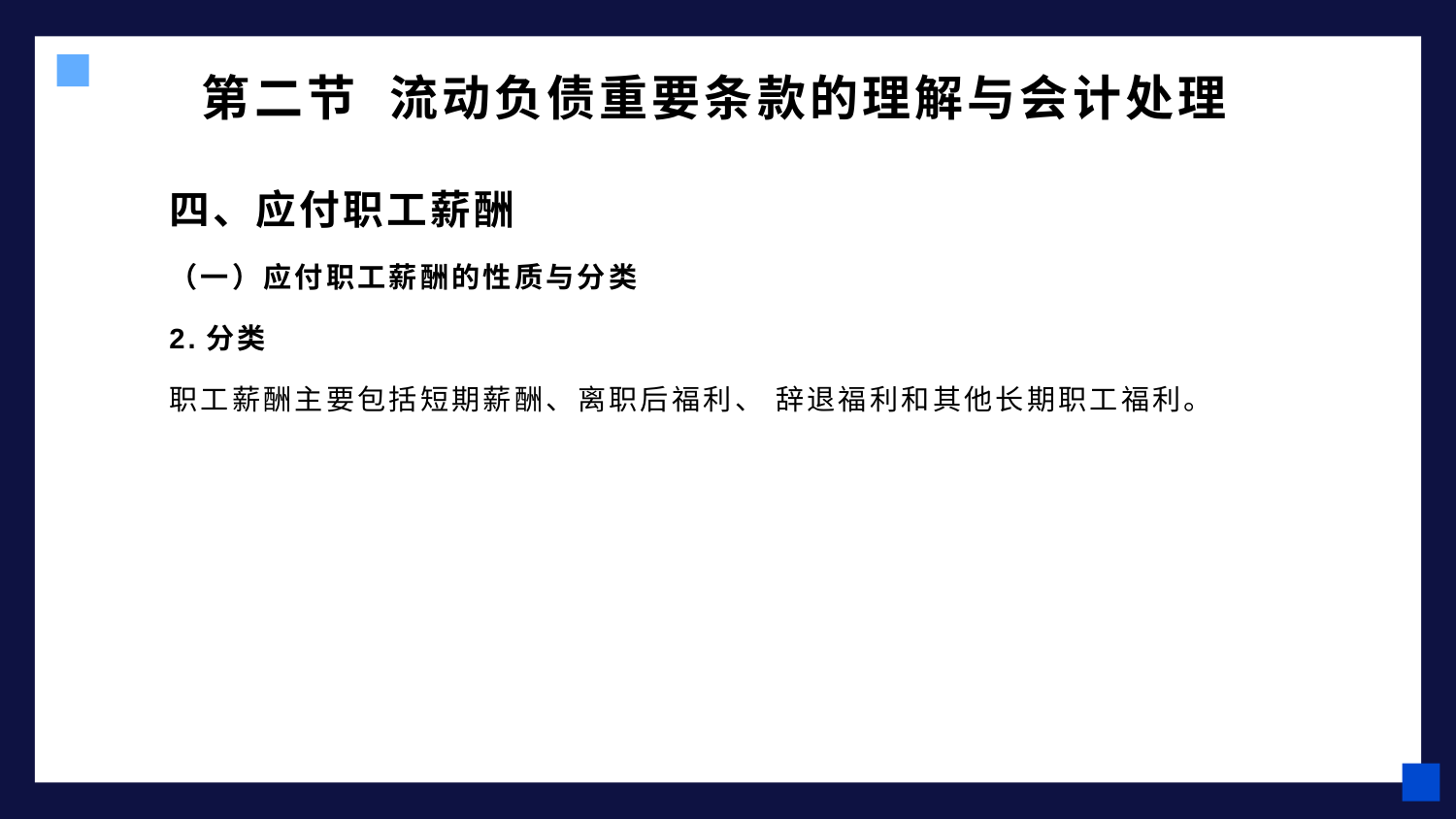

# 第二节  流动负债重要条款的理解与会计处理
四、应付职工薪酬
（一）应付职工薪酬的性质与分类
2.分类
职工薪酬主要包括短期薪酬、离职后福利、 辞退福利和其他长期职工福利。